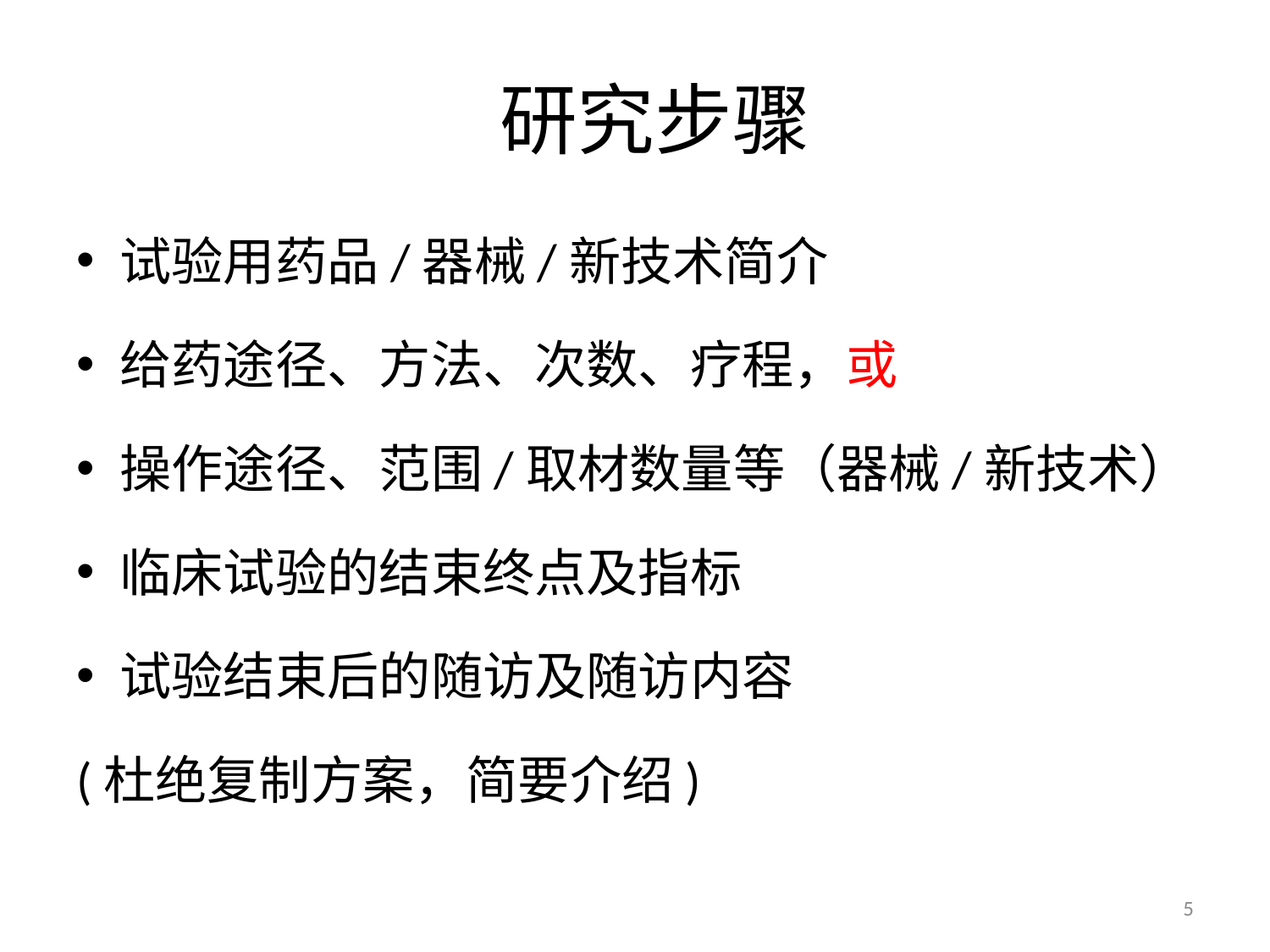

# 研究步骤
试验用药品/器械/新技术简介
给药途径、方法、次数、疗程，或
操作途径、范围/取材数量等（器械/新技术）
临床试验的结束终点及指标
试验结束后的随访及随访内容
(杜绝复制方案，简要介绍)

5